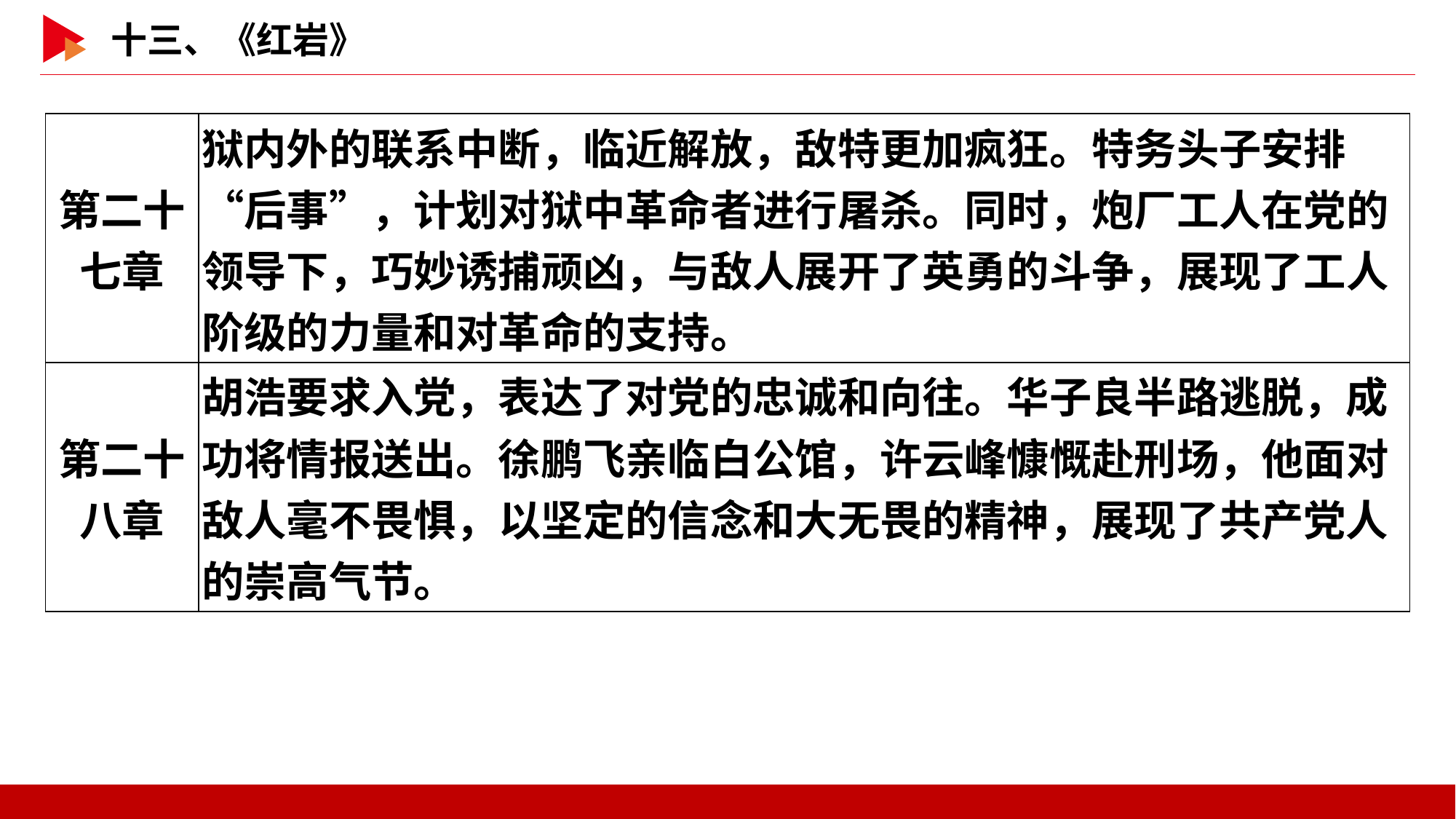

| 第二十 七章 | 狱内外的联系中断，临近解放，敌特更加疯狂。特务头子安排“后事”，计划对狱中革命者进行屠杀。同时，炮厂工人在党的领导下，巧妙诱捕顽凶，与敌人展开了英勇的斗争，展现了工人阶级的力量和对革命的支持。 |
| --- | --- |
| 第二十 八章 | 胡浩要求入党，表达了对党的忠诚和向往。华子良半路逃脱，成功将情报送出。徐鹏飞亲临白公馆，许云峰慷慨赴刑场，他面对敌人毫不畏惧，以坚定的信念和大无畏的精神，展现了共产党人的崇高气节。 |